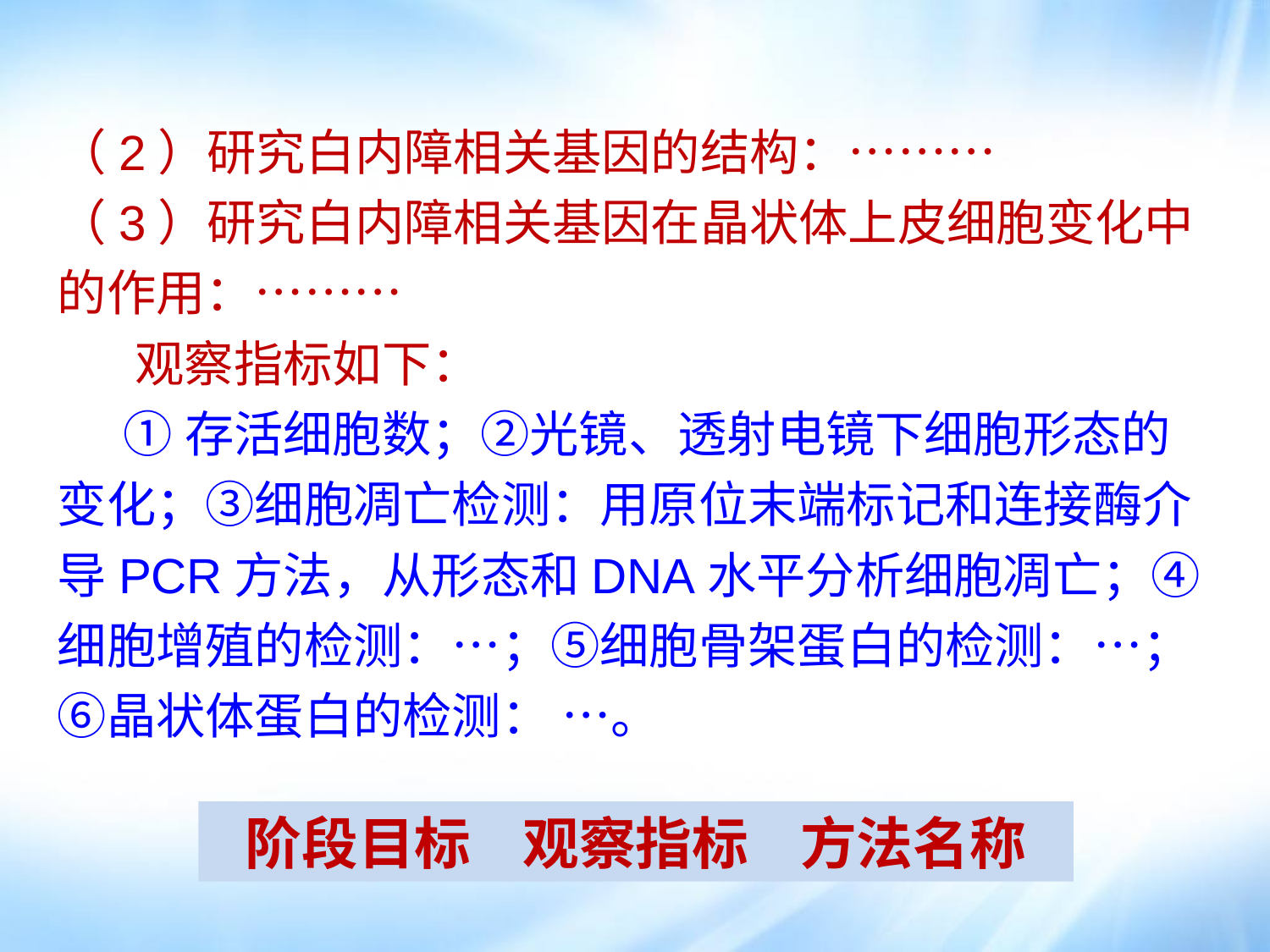

（2）研究白内障相关基因的结构：………
（3）研究白内障相关基因在晶状体上皮细胞变化中的作用：………
      观察指标如下：
      ①存活细胞数；②光镜、透射电镜下细胞形态的变化；③细胞凋亡检测：用原位末端标记和连接酶介导PCR方法，从形态和DNA水平分析细胞凋亡；④细胞增殖的检测：…；⑤细胞骨架蛋白的检测：…；⑥晶状体蛋白的检测： …。
阶段目标    观察指标    方法名称